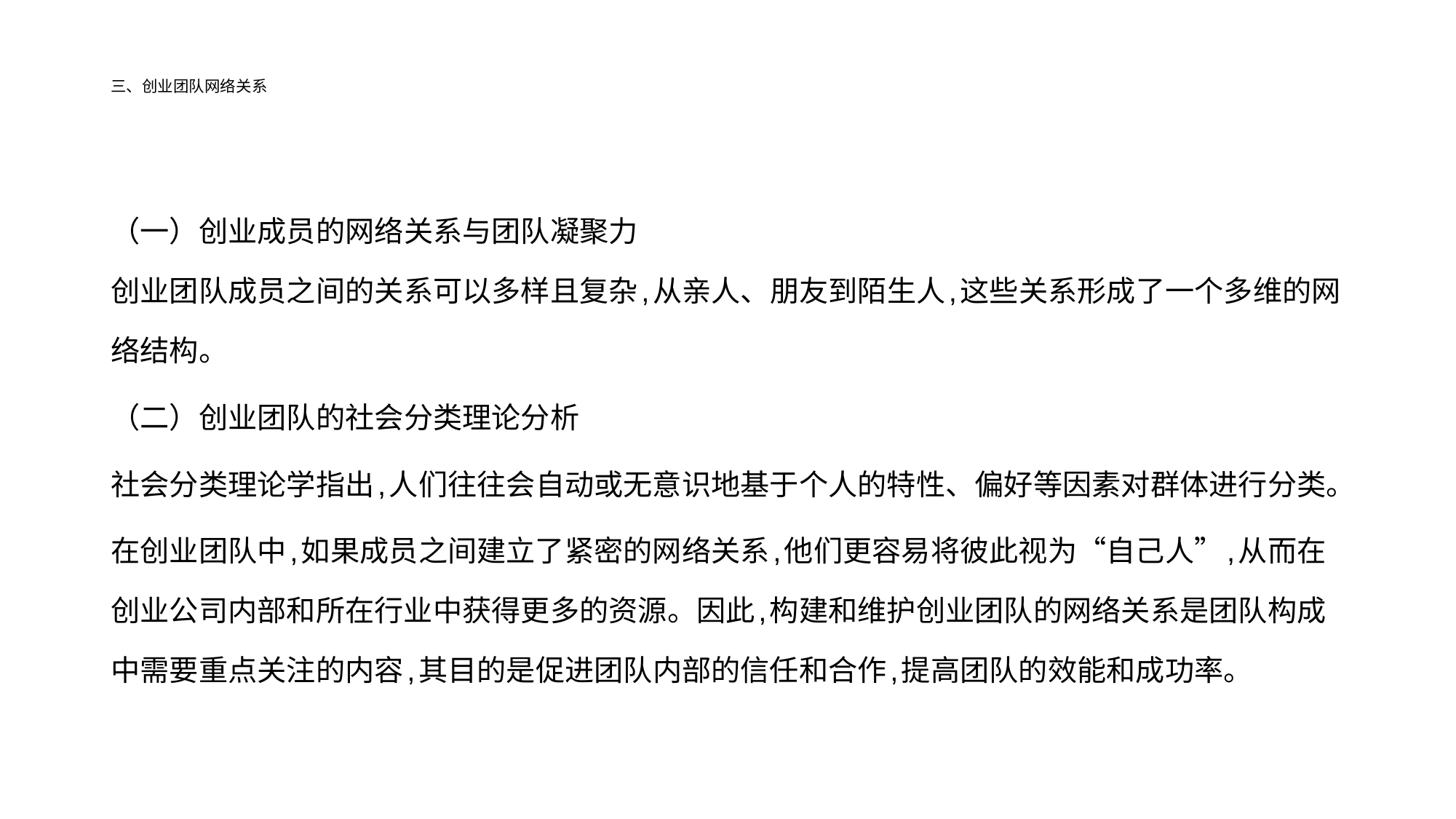

# 三、创业团队网络关系
（一）创业成员的网络关系与团队凝聚力
创业团队成员之间的关系可以多样且复杂,从亲人、朋友到陌生人,这些关系形成了一个多维的网络结构。
（二）创业团队的社会分类理论分析
社会分类理论学指出,人们往往会自动或无意识地基于个人的特性、偏好等因素对群体进行分类。
在创业团队中,如果成员之间建立了紧密的网络关系,他们更容易将彼此视为“自己人”,从而在创业公司内部和所在行业中获得更多的资源。因此,构建和维护创业团队的网络关系是团队构成中需要重点关注的内容,其目的是促进团队内部的信任和合作,提高团队的效能和成功率。